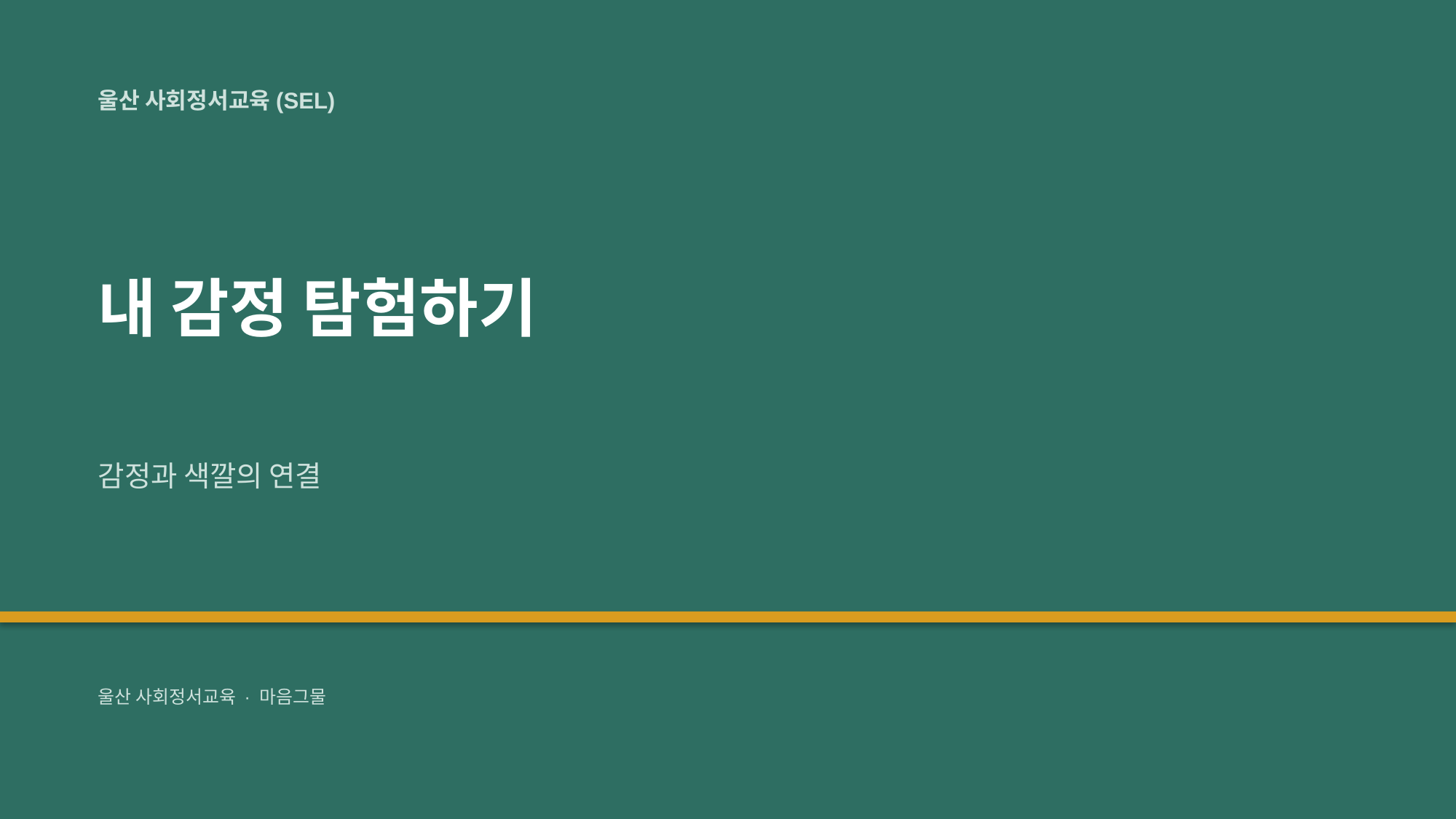

울산 사회정서교육(SEL)
내 감정 탐험하기
감정과 색깔의 연결

울산 사회정서교육 · 마음그물